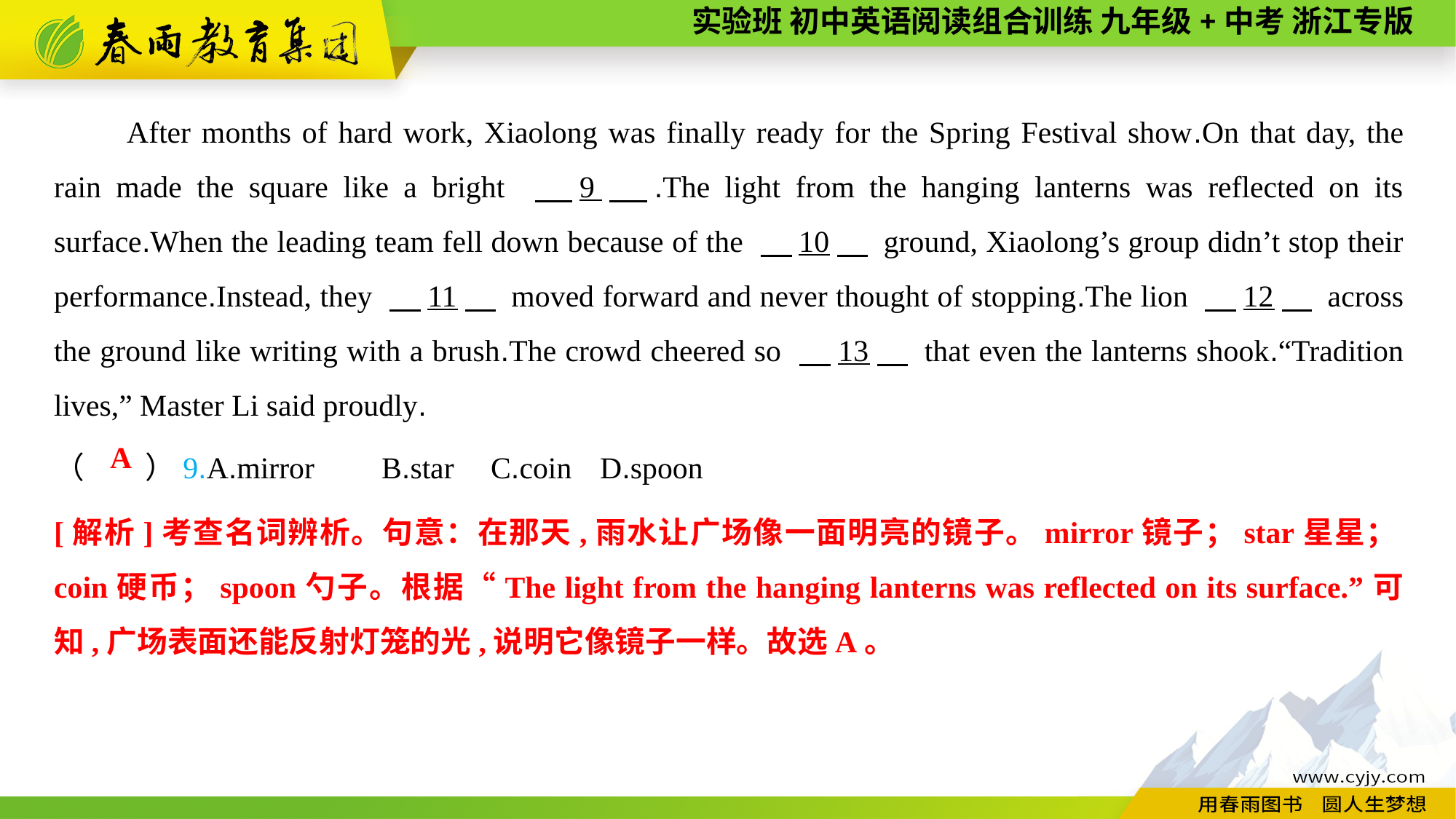

After months of hard work, Xiaolong was finally ready for the Spring Festival show.On that day, the rain made the square like a bright 　9　.The light from the hanging lanterns was reflected on its surface.When the leading team fell down because of the 　10　 ground, Xiaolong’s group didn’t stop their performance.Instead, they 　11　 moved forward and never thought of stopping.The lion 　12　 across the ground like writing with a brush.The crowd cheered so 　13　 that even the lanterns shook.“Tradition lives,” Master Li said proudly.
（　　）9.A.mirror	B.star	C.coin	D.spoon
A
[解析]考查名词辨析。句意：在那天,雨水让广场像一面明亮的镜子。mirror镜子；star星星；coin硬币；spoon勺子。根据“The light from the hanging lanterns was reflected on its surface.”可知,广场表面还能反射灯笼的光,说明它像镜子一样。故选A。